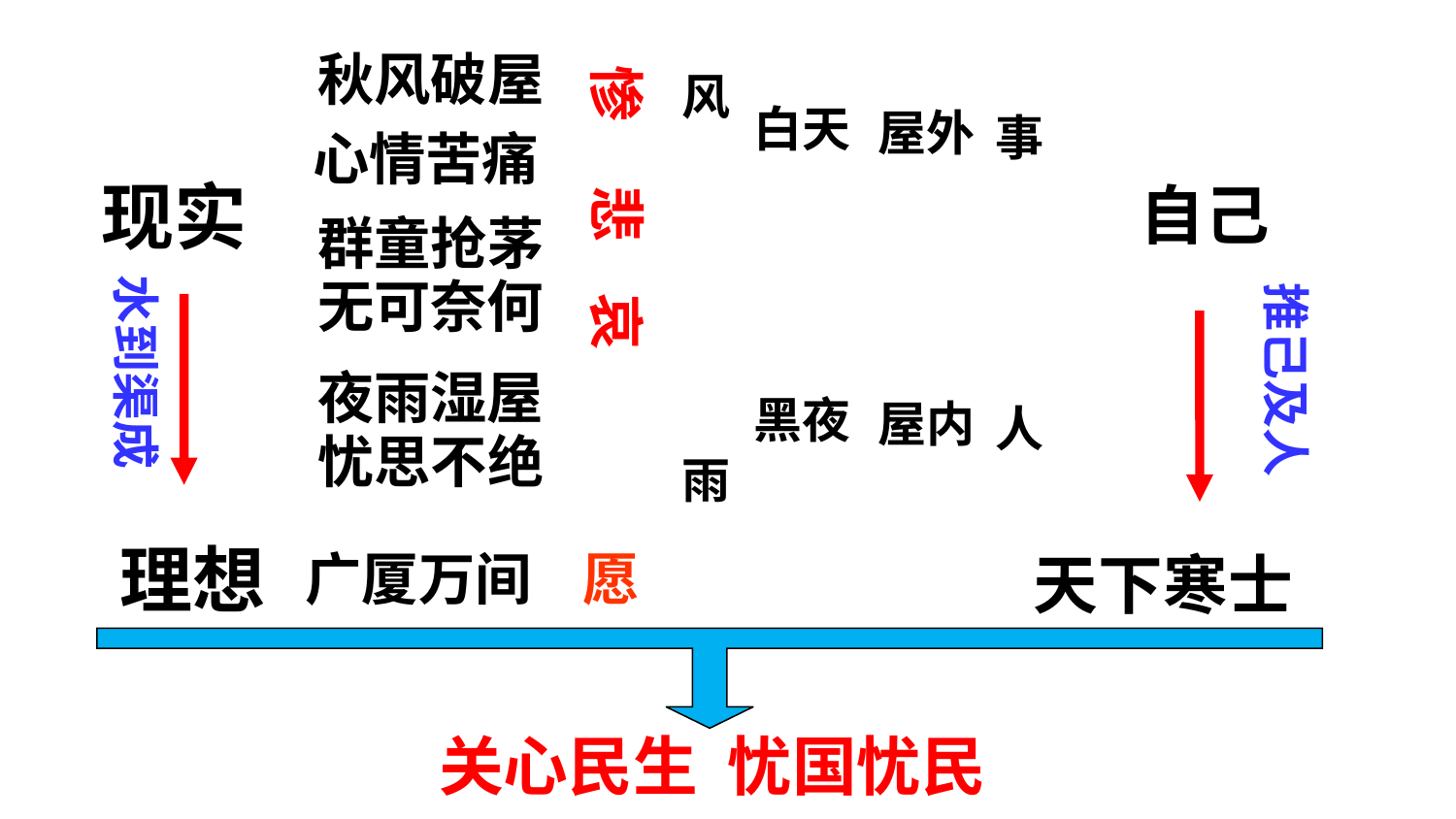

秋风破屋
惨     悲    哀
风

雨
白天

黑夜
屋外

屋内
事

人
心情苦痛
现实
自己
群童抢茅
水到渠成
无可奈何
推己及人

夜雨湿屋
忧思不绝
 理想
广厦万间
愿
天下寒士

关心民生  忧国忧民